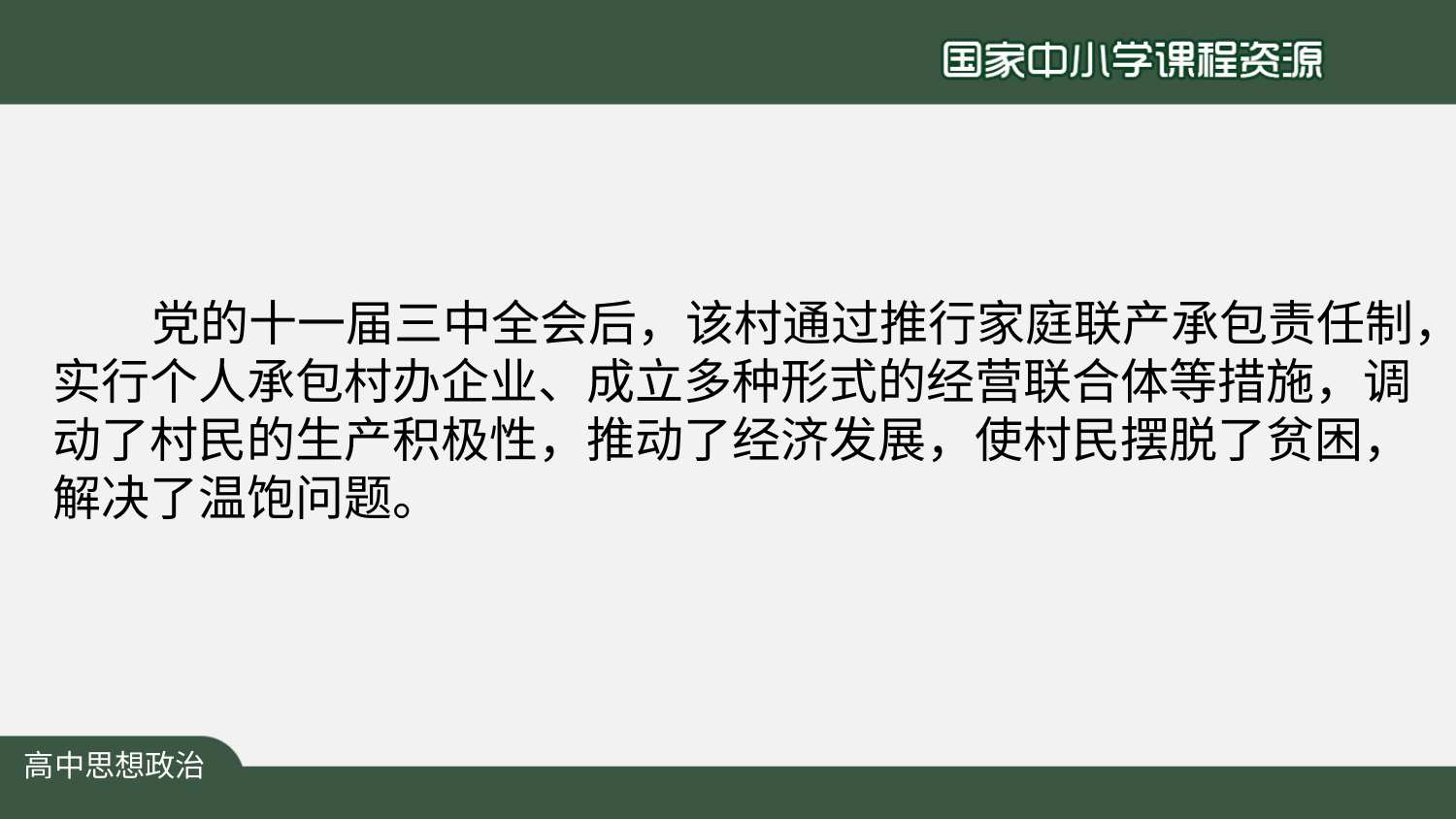

#
        党的十一届三中全会后，该村通过推行家庭联产承包责任制，实行个人承包村办企业、成立多种形式的经营联合体等措施，调动了村民的生产积极性，推动了经济发展，使村民摆脱了贫困，解决了温饱问题。